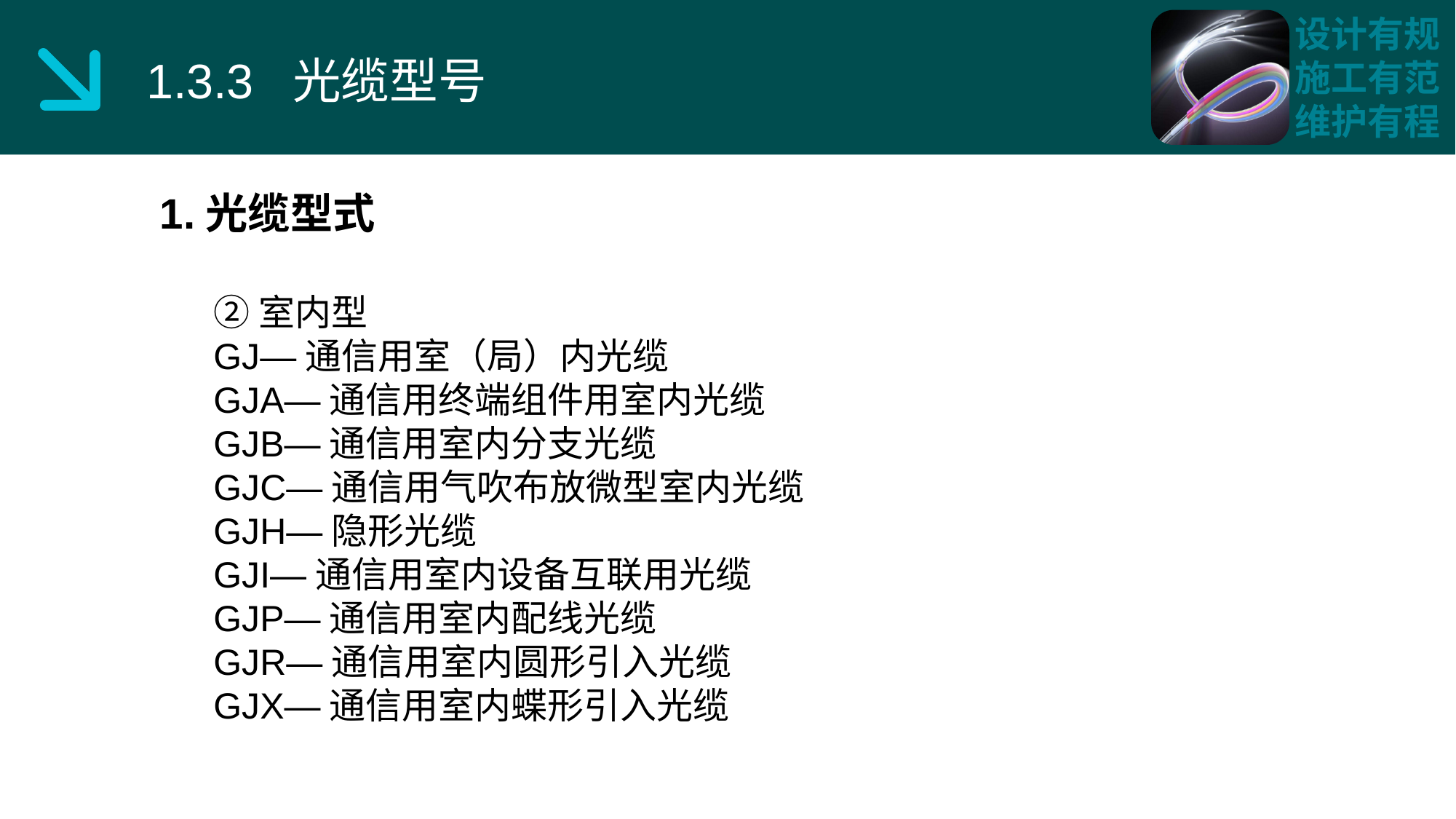

1.3.3  光缆型号

1.光缆型式
②室内型
GJ—通信用室（局）内光缆
GJA—通信用终端组件用室内光缆
GJB—通信用室内分支光缆
GJC—通信用气吹布放微型室内光缆
GJH—隐形光缆
GJI—通信用室内设备互联用光缆
GJP—通信用室内配线光缆
GJR—通信用室内圆形引入光缆
GJX—通信用室内蝶形引入光缆